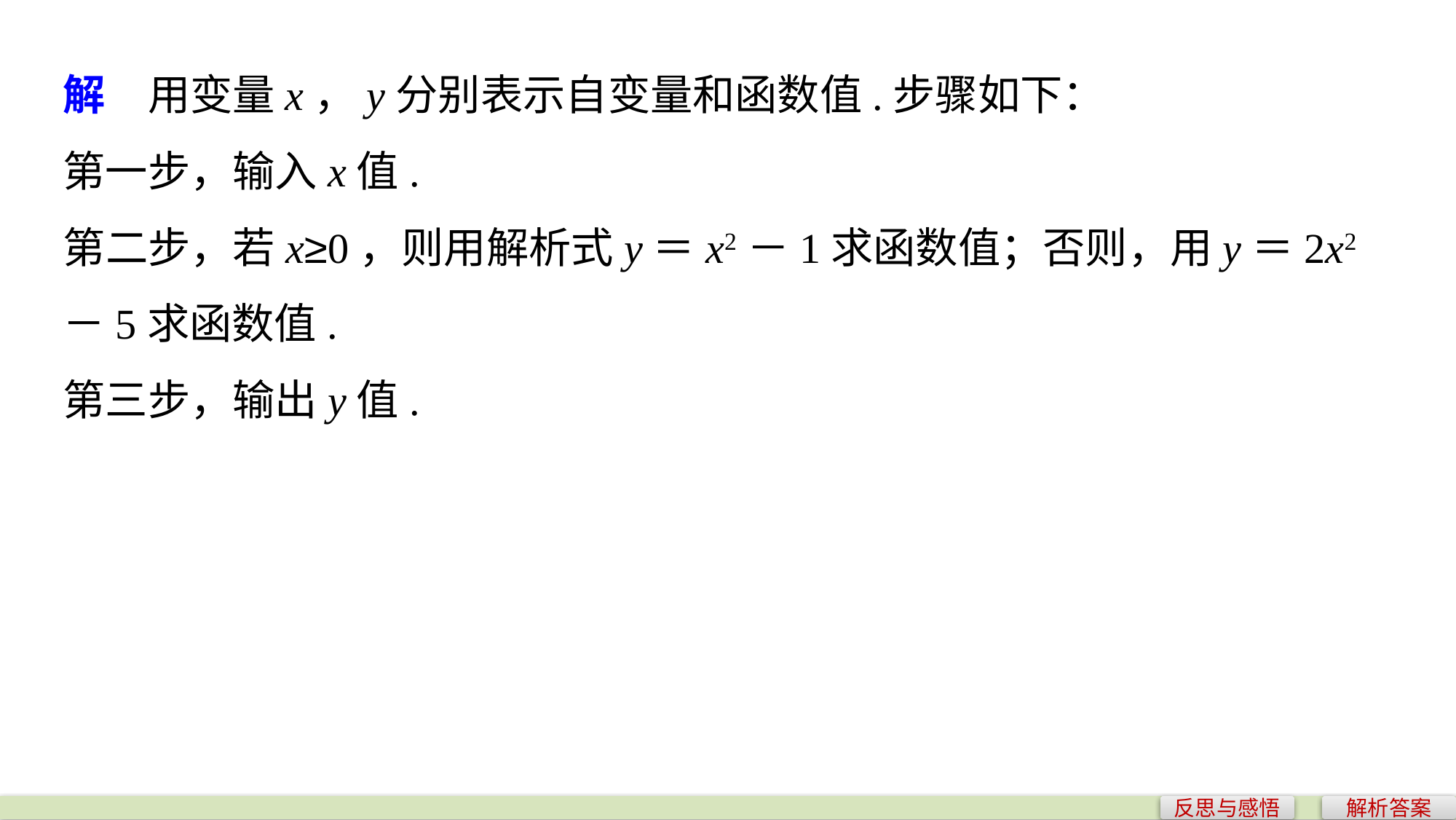

解　用变量x，y分别表示自变量和函数值.步骤如下：
第一步，输入x值.
第二步，若x≥0，则用解析式y＝x2－1求函数值；否则，用y＝2x2－5求函数值.
第三步，输出y值.
反思与感悟
解析答案